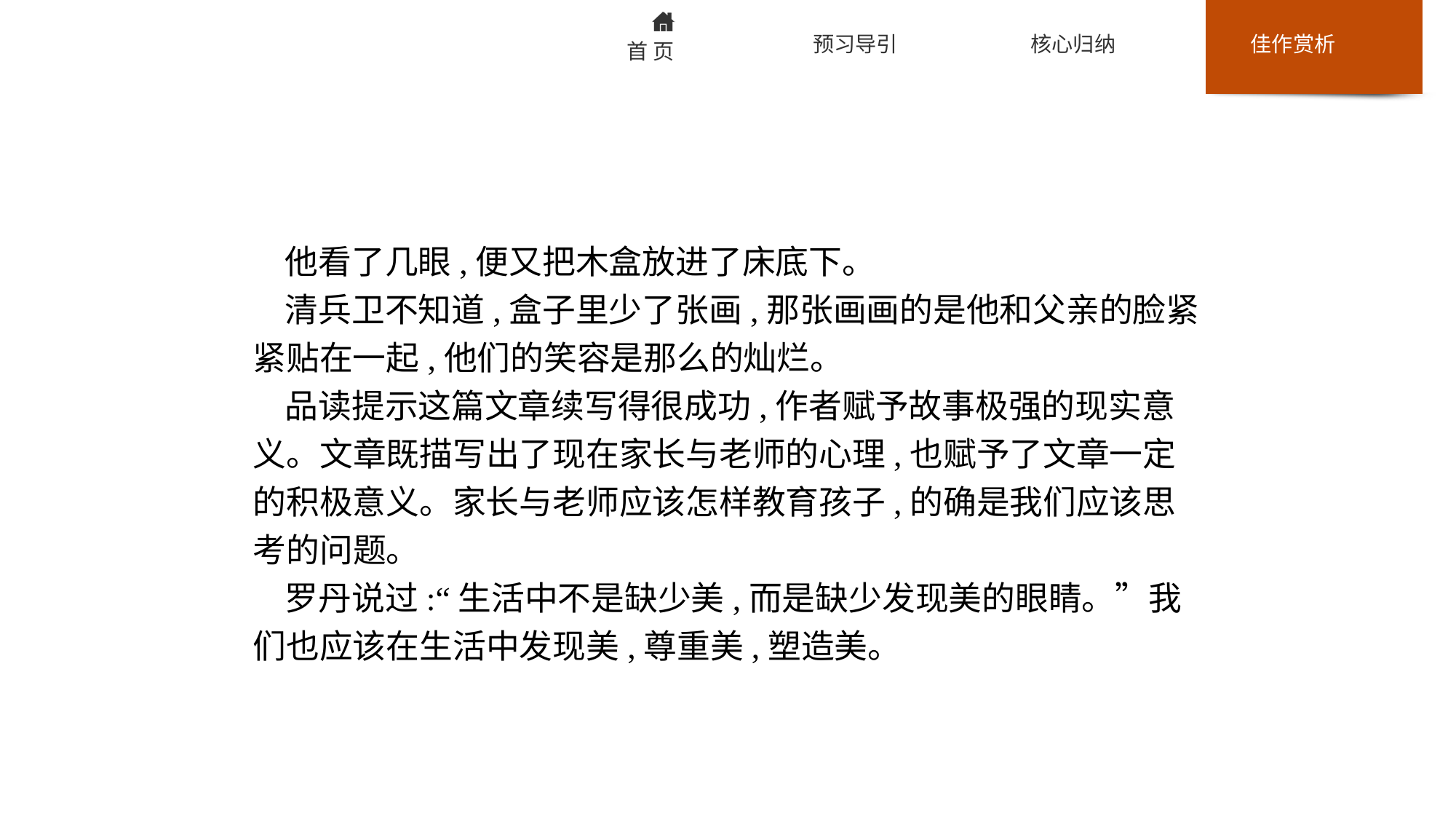

他看了几眼,便又把木盒放进了床底下。
清兵卫不知道,盒子里少了张画,那张画画的是他和父亲的脸紧紧贴在一起,他们的笑容是那么的灿烂。
品读提示这篇文章续写得很成功,作者赋予故事极强的现实意义。文章既描写出了现在家长与老师的心理,也赋予了文章一定的积极意义。家长与老师应该怎样教育孩子,的确是我们应该思考的问题。
罗丹说过:“生活中不是缺少美,而是缺少发现美的眼睛。”我们也应该在生活中发现美,尊重美,塑造美。